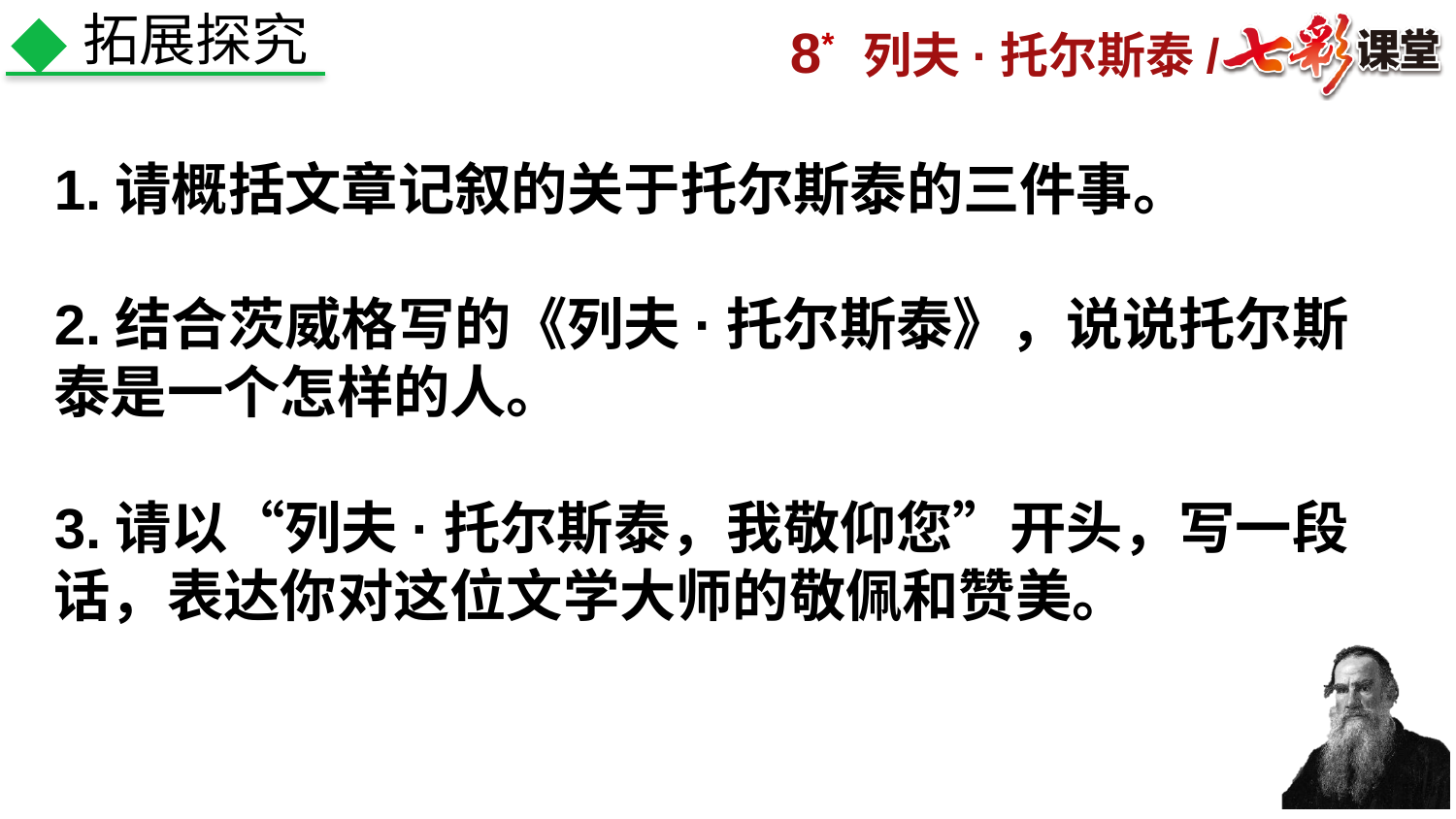

拓展探究

1.请概括文章记叙的关于托尔斯泰的三件事。

2.结合茨威格写的《列夫·托尔斯泰》，说说托尔斯泰是一个怎样的人。

3.请以“列夫·托尔斯泰，我敬仰您”开头，写一段话，表达你对这位文学大师的敬佩和赞美。